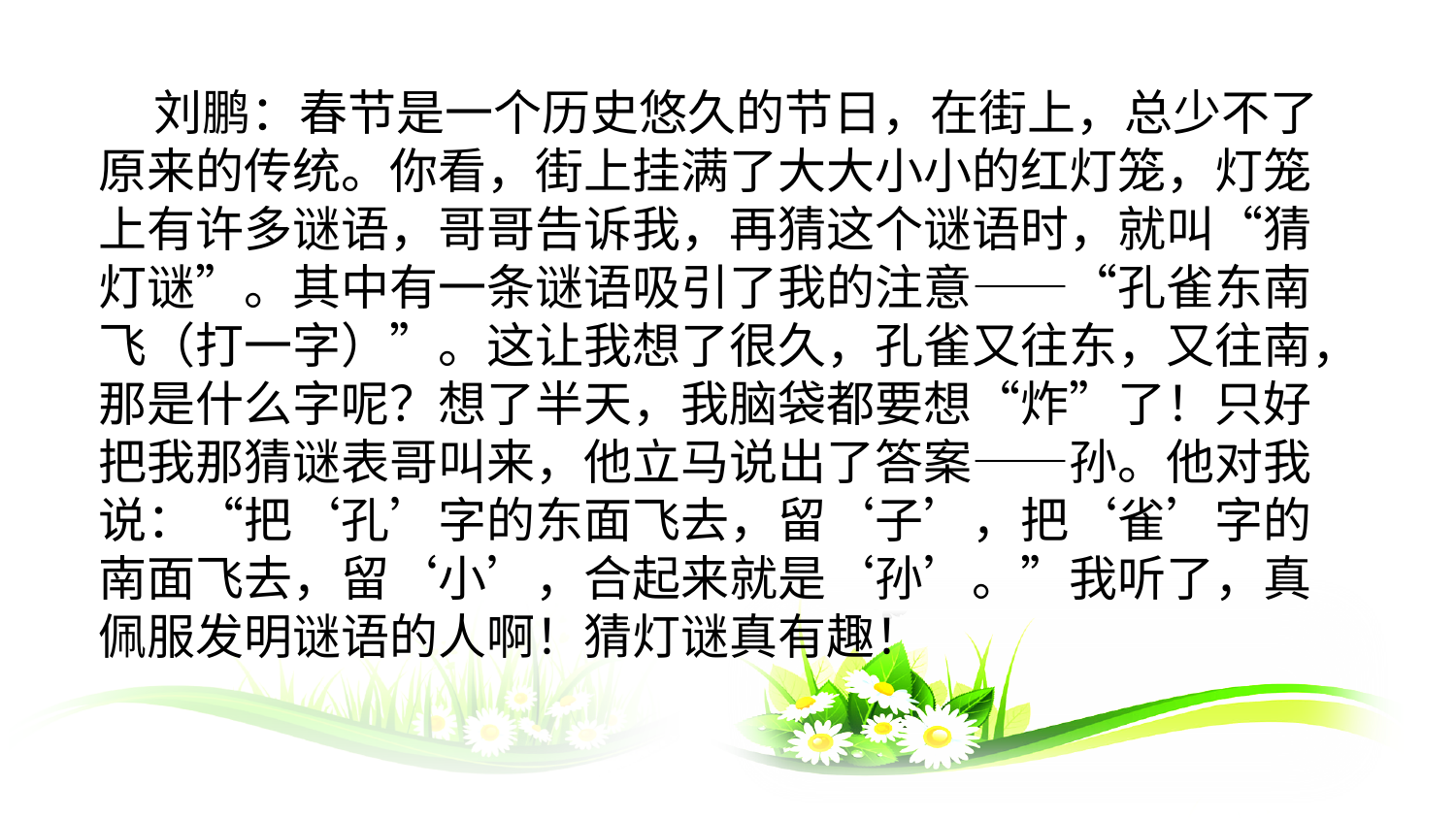

刘鹏：春节是一个历史悠久的节日，在街上，总少不了原来的传统。你看，街上挂满了大大小小的红灯笼，灯笼上有许多谜语，哥哥告诉我，再猜这个谜语时，就叫“猜灯谜”。其中有一条谜语吸引了我的注意——“孔雀东南飞（打一字）”。这让我想了很久，孔雀又往东，又往南，那是什么字呢？想了半天，我脑袋都要想“炸”了！只好把我那猜谜表哥叫来，他立马说出了答案——孙。他对我说：“把‘孔’字的东面飞去，留‘子’，把‘雀’字的南面飞去，留‘小’，合起来就是‘孙’。”我听了，真佩服发明谜语的人啊！猜灯谜真有趣！